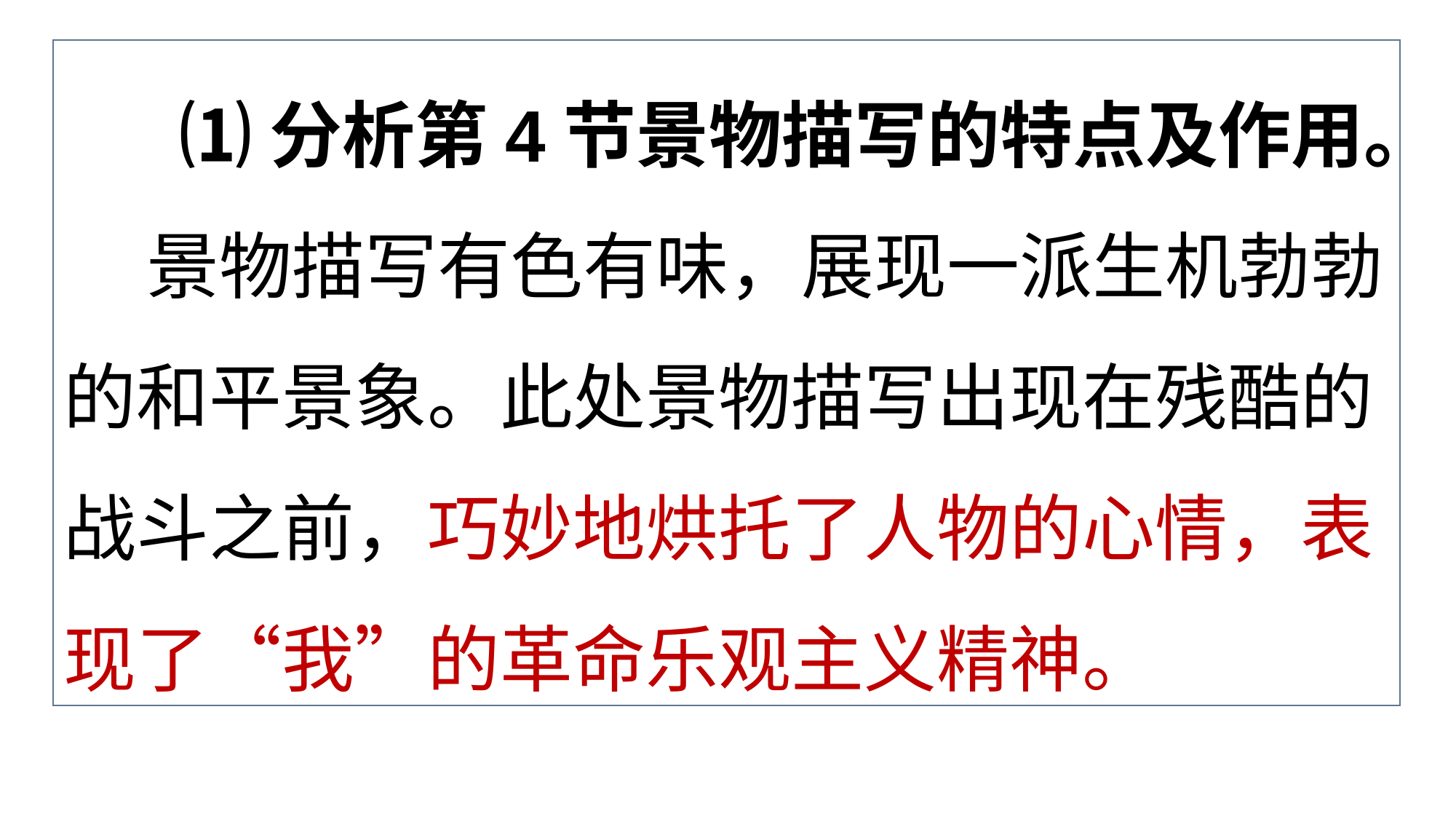

⑴分析第4节景物描写的特点及作用。
    景物描写有色有味，展现一派生机勃勃的和平景象。此处景物描写出现在残酷的战斗之前，巧妙地烘托了人物的心情，表现了“我”的革命乐观主义精神。